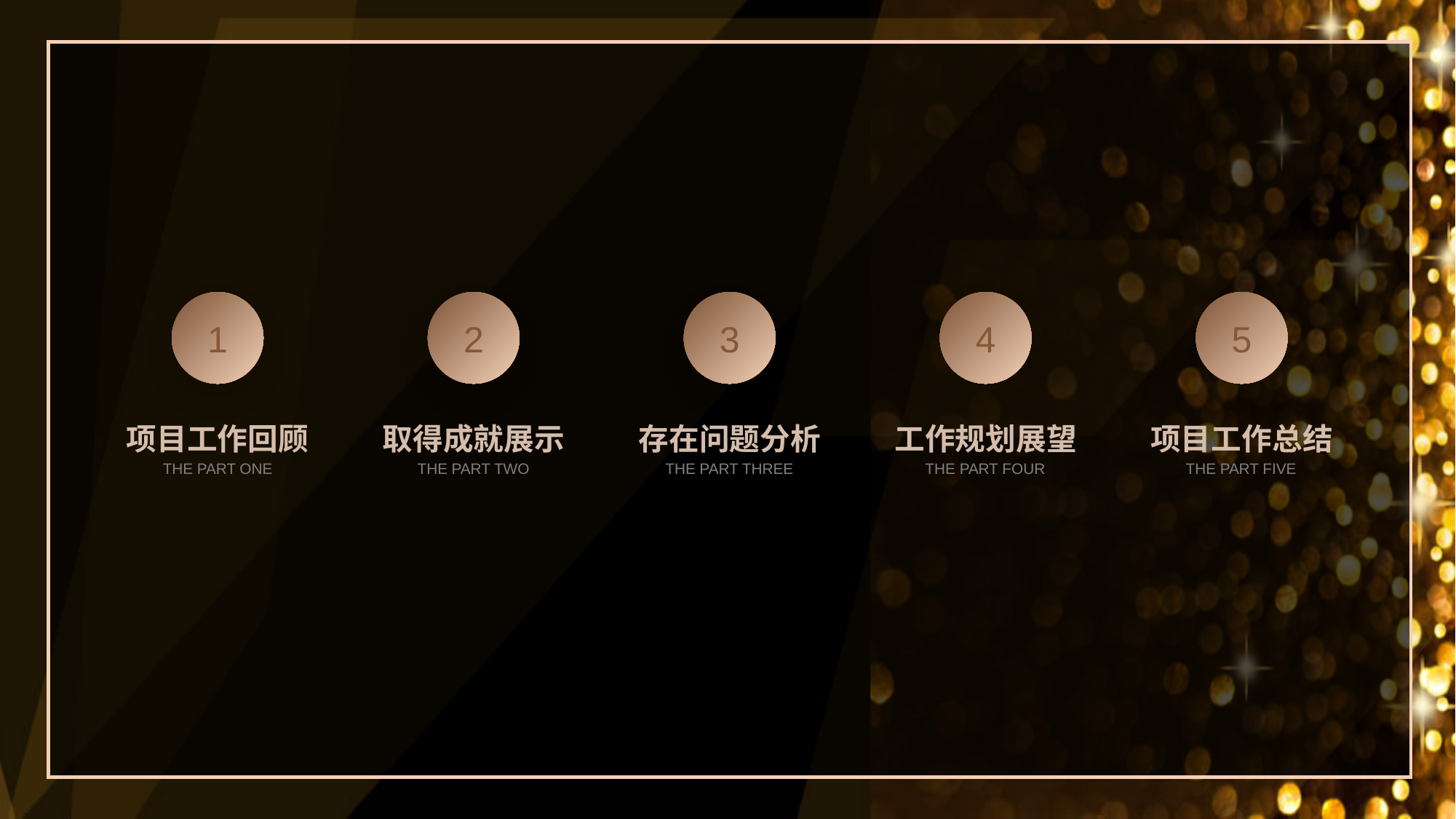

1
2
3
4
5
项目工作回顾
取得成就展示
存在问题分析
工作规划展望
项目工作总结
THE PART ONE
THE PART TWO
THE PART THREE
THE PART FOUR
THE PART FIVE